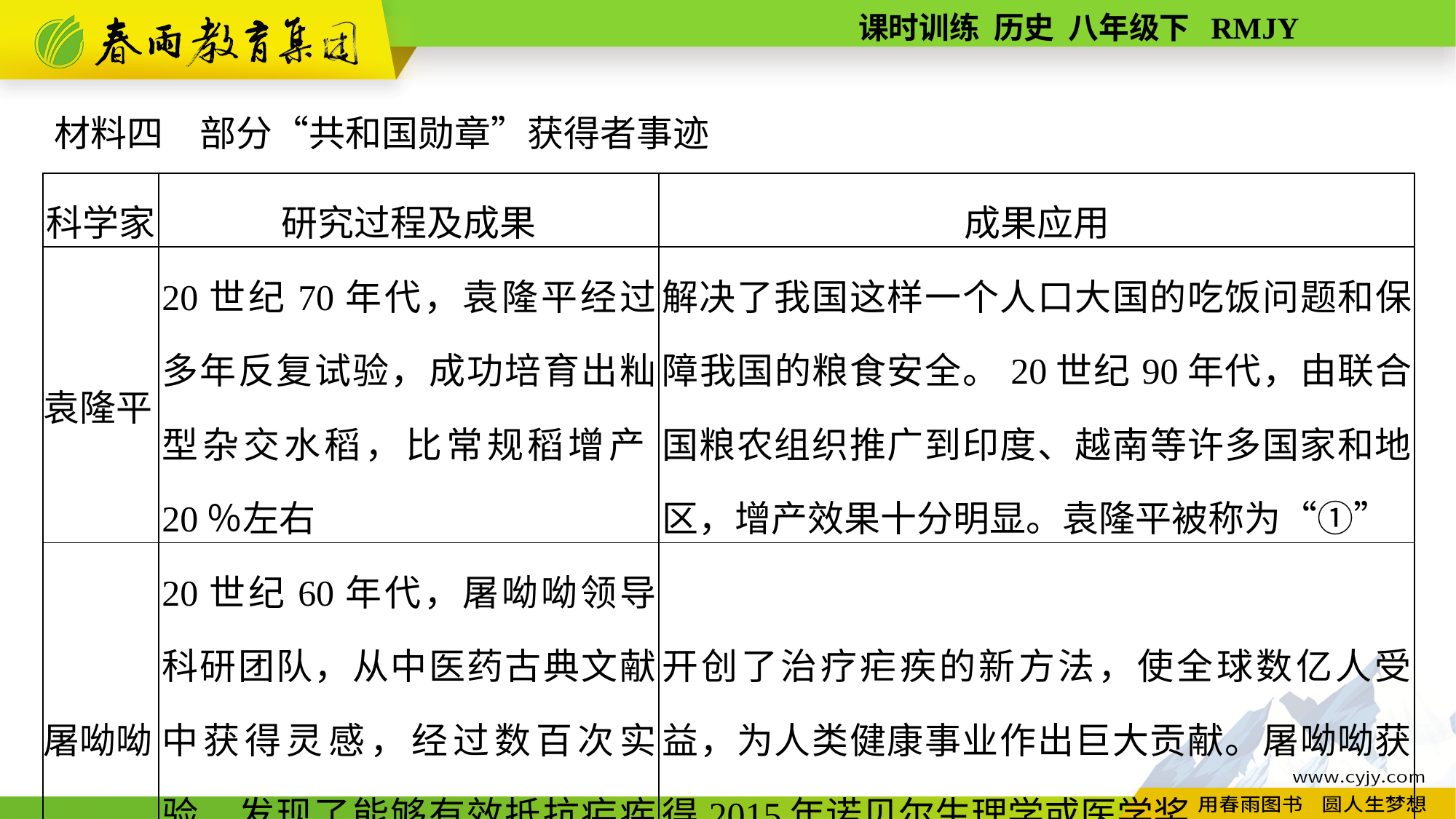

材料四　部分“共和国勋章”获得者事迹
| 科学家 | 研究过程及成果 | 成果应用 |
| --- | --- | --- |
| 袁隆平 | 20世纪70年代，袁隆平经过多年反复试验，成功培育出籼型杂交水稻，比常规稻增产20％左右 | 解决了我国这样一个人口大国的吃饭问题和保障我国的粮食安全。20世纪90年代，由联合国粮农组织推广到印度、越南等许多国家和地区，增产效果十分明显。袁隆平被称为“①” |
| 屠呦呦 | 20世纪60年代，屠呦呦领导科研团队，从中医药古典文献中获得灵感，经过数百次实验，发现了能够有效抵抗疟疾的② | 开创了治疗疟疾的新方法，使全球数亿人受益，为人类健康事业作出巨大贡献。屠呦呦获得2015年诺贝尔生理学或医学奖 |